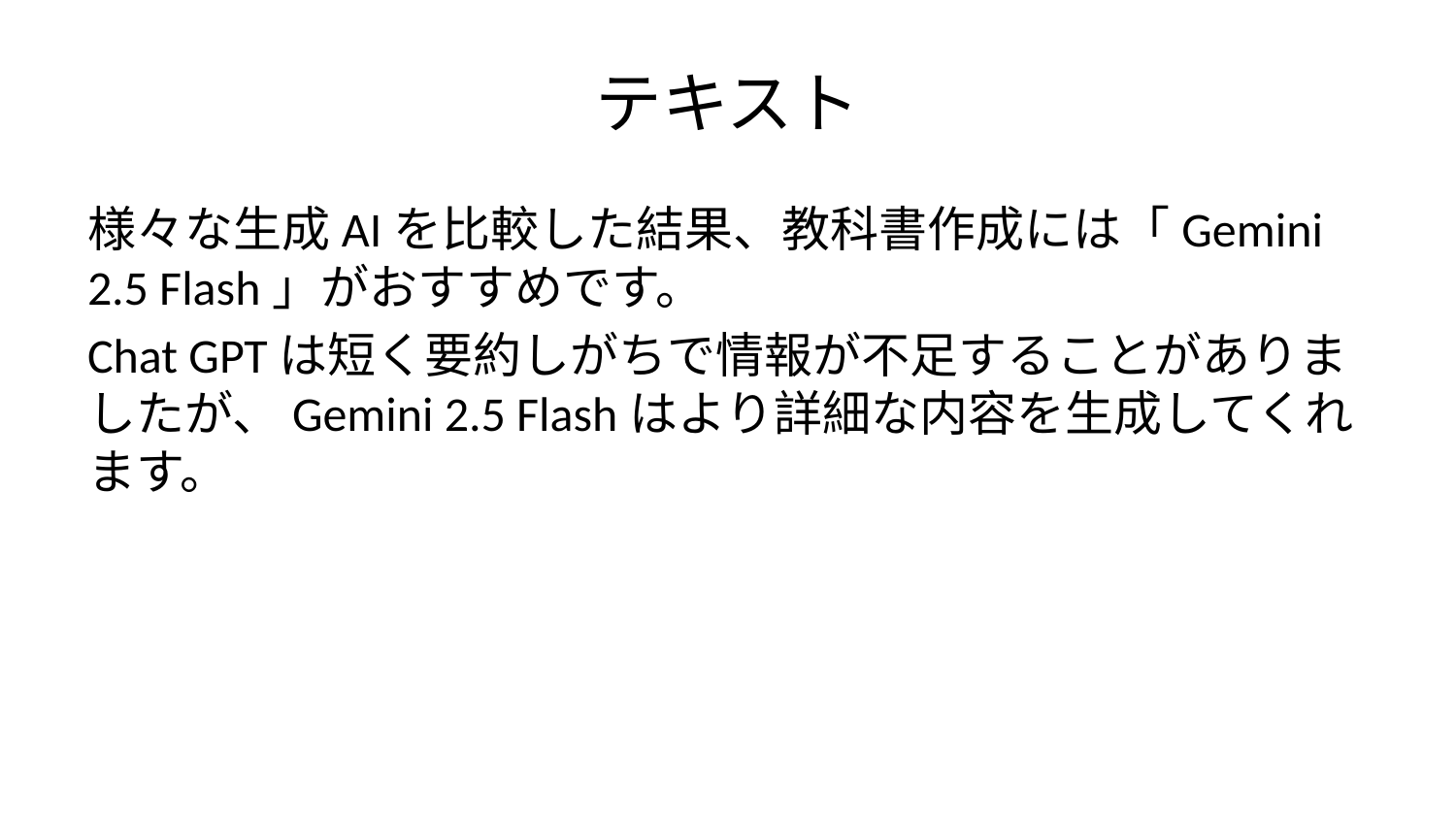

# テキスト
様々な生成AIを比較した結果、教科書作成には「Gemini 2.5 Flash」がおすすめです。
Chat GPTは短く要約しがちで情報が不足することがありましたが、Gemini 2.5 Flashはより詳細な内容を生成してくれます。